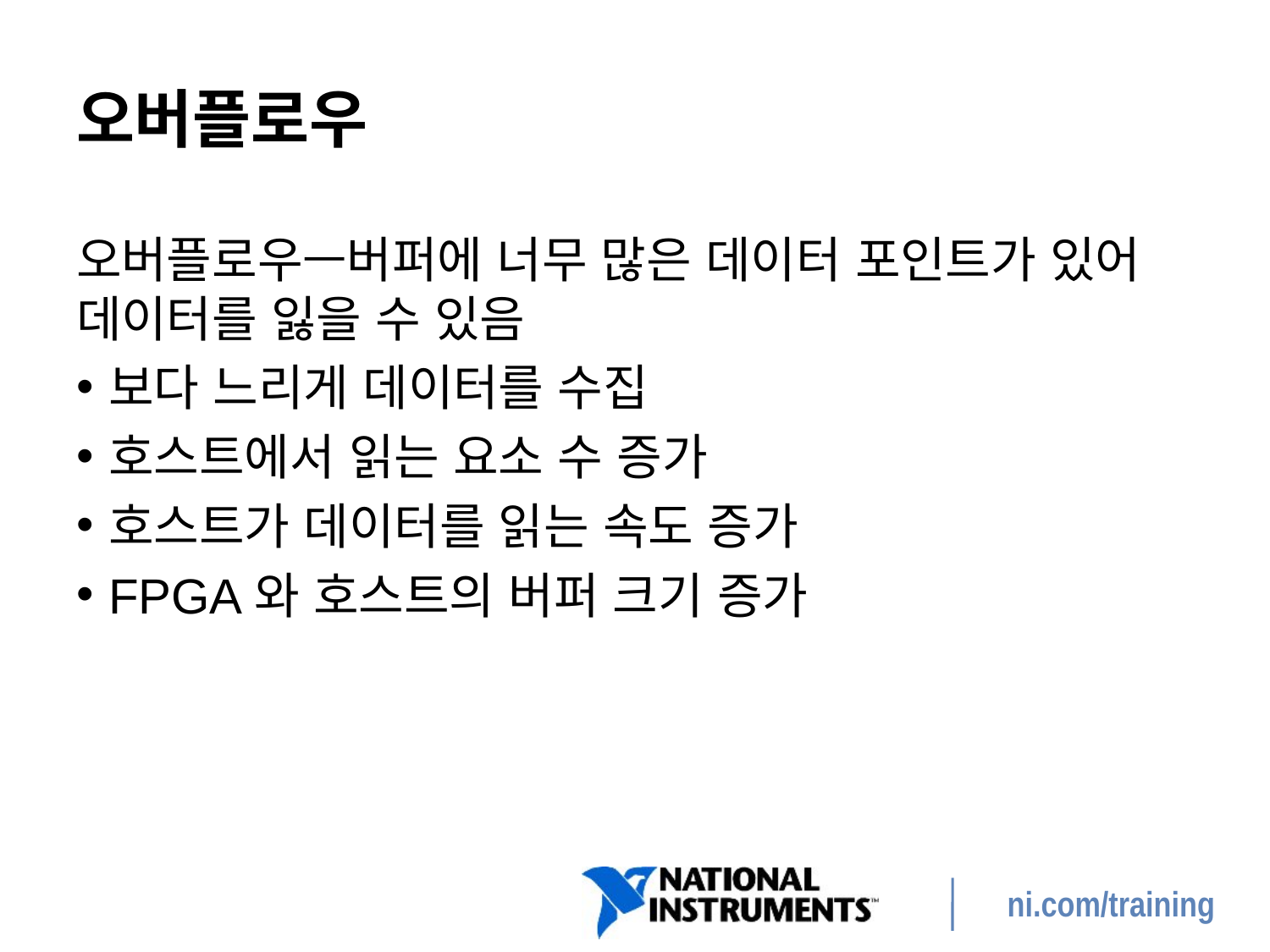

# 오버플로우
오버플로우—버퍼에 너무 많은 데이터 포인트가 있어 데이터를 잃을 수 있음
보다 느리게 데이터를 수집
호스트에서 읽는 요소 수 증가
호스트가 데이터를 읽는 속도 증가
FPGA와 호스트의 버퍼 크기 증가